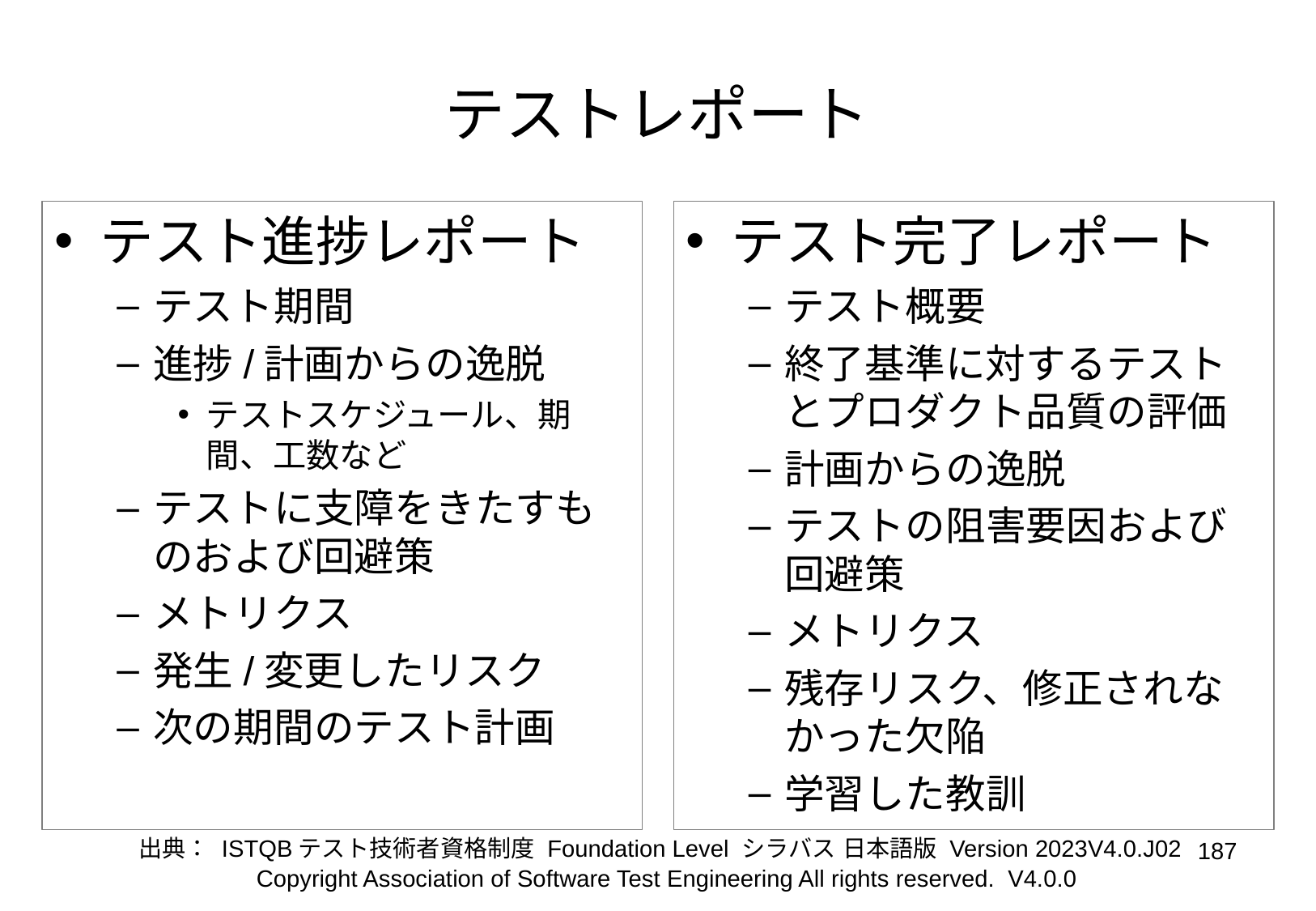

# テストレポート
テスト進捗レポート
テスト期間
進捗/計画からの逸脱
テストスケジュール、期間、工数など
テストに支障をきたすものおよび回避策
メトリクス
発生/変更したリスク
次の期間のテスト計画
テスト完了レポート
テスト概要
終了基準に対するテストとプロダクト品質の評価
計画からの逸脱
テストの阻害要因および回避策
メトリクス
残存リスク、修正されなかった欠陥
学習した教訓
出典： ISTQBテスト技術者資格制度 Foundation Level シラバス 日本語版 Version 2023V4.0.J02
187
Copyright Association of Software Test Engineering All rights reserved.  V4.0.0